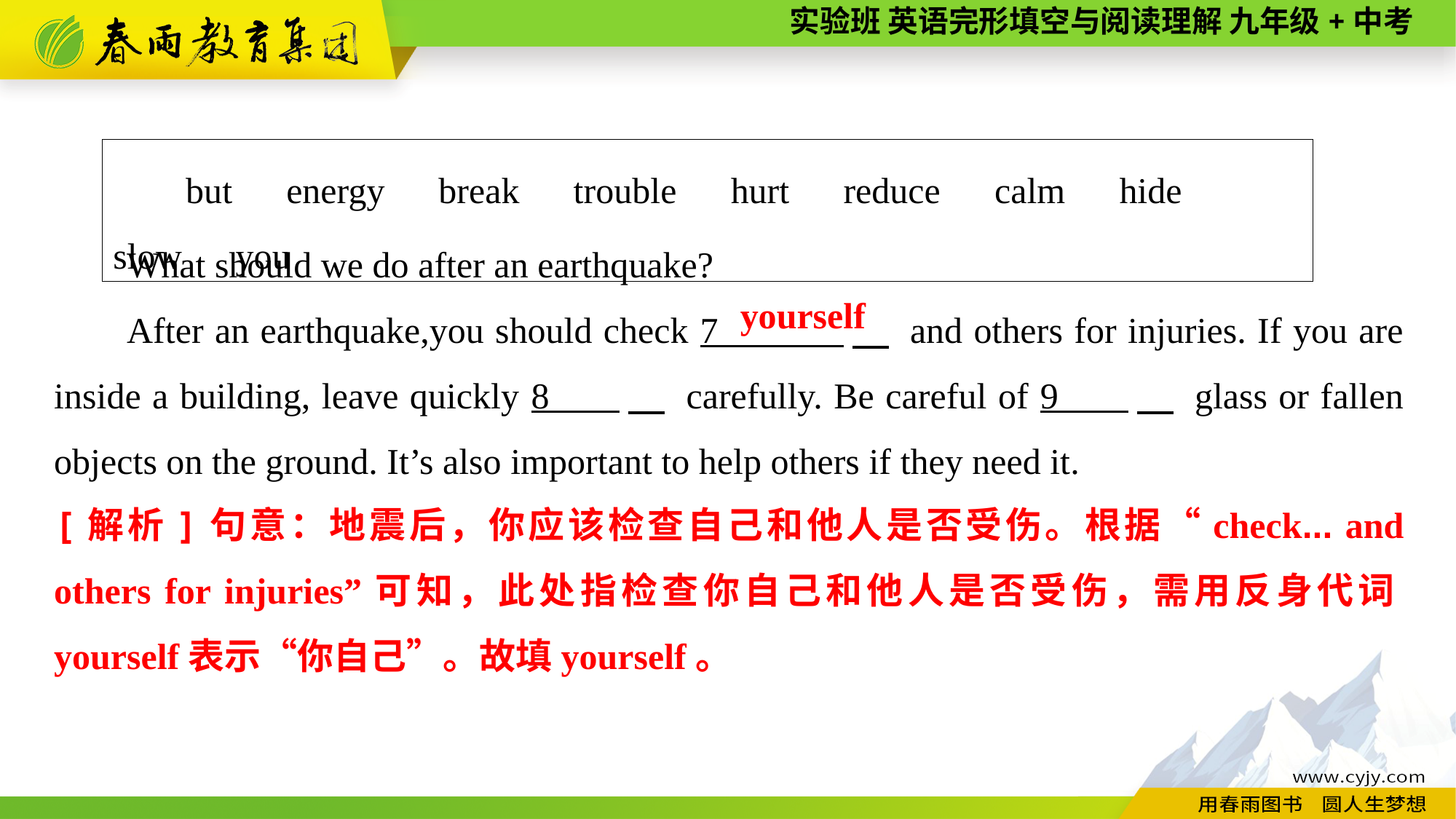

but　energy　break　trouble　hurt　reduce　calm　hide　slow　you
What should we do after an earthquake?
After an earthquake,you should check 7           　 and others for injuries. If you are inside a building, leave quickly 8      　 carefully. Be careful of 9      　 glass or fallen objects on the ground. It’s also important to help others if they need it.
yourself
[解析]句意：地震后，你应该检查自己和他人是否受伤。根据“check... and others for injuries”可知，此处指检查你自己和他人是否受伤，需用反身代词yourself表示“你自己”。故填yourself。